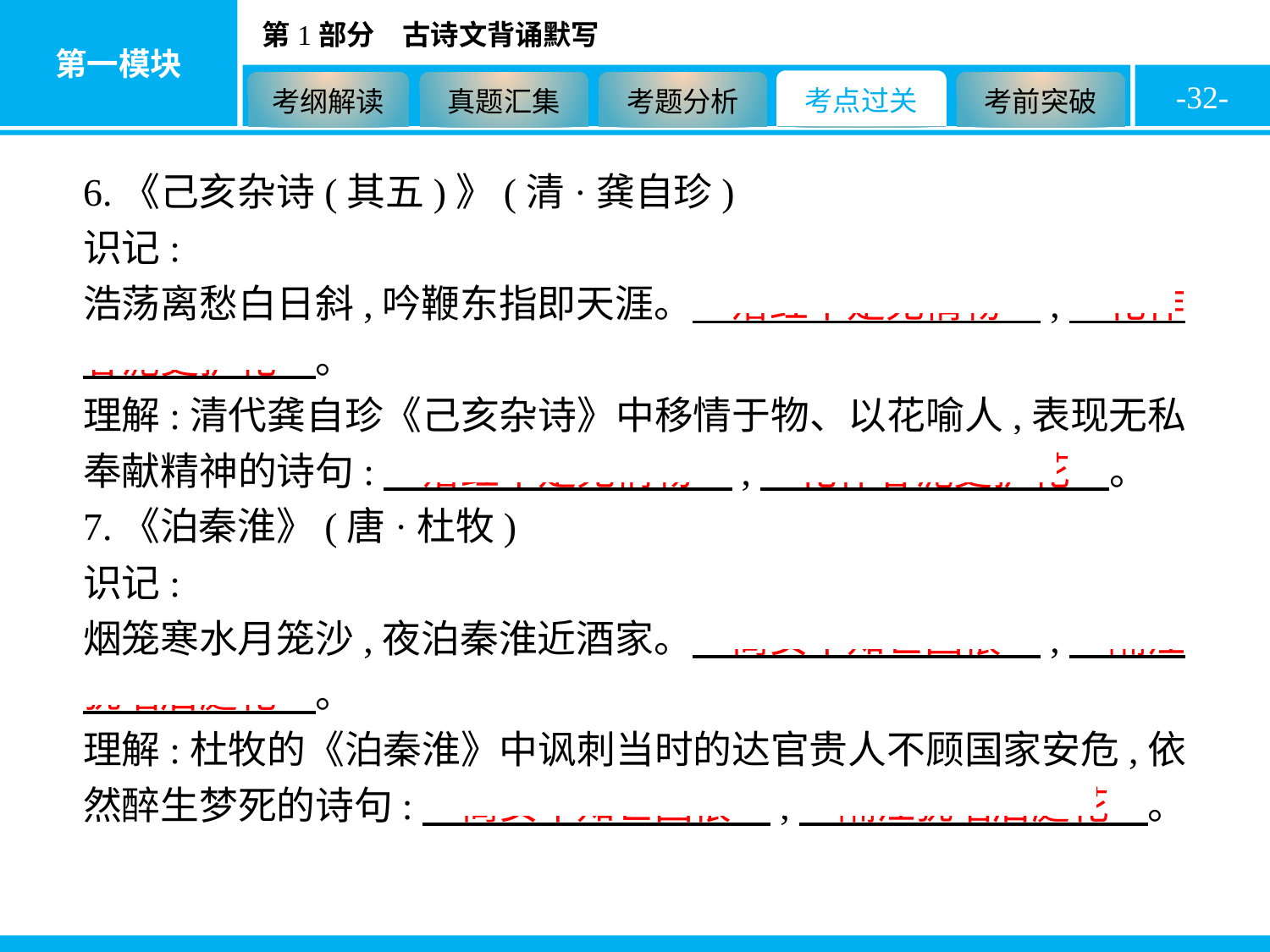

-32-
6.《己亥杂诗(其五)》(清·龚自珍)
识记:
浩荡离愁白日斜,吟鞭东指即天涯。　落红不是无情物　,　化作春泥更护花　。
理解:清代龚自珍《己亥杂诗》中移情于物、以花喻人,表现无私奉献精神的诗句:　落红不是无情物　,　化作春泥更护花　。
7.《泊秦淮》(唐·杜牧)
识记:
烟笼寒水月笼沙,夜泊秦淮近酒家。　商女不知亡国恨　,　隔江犹唱后庭花　。
理解:杜牧的《泊秦淮》中讽刺当时的达官贵人不顾国家安危,依然醉生梦死的诗句:　商女不知亡国恨　,　隔江犹唱后庭花　。